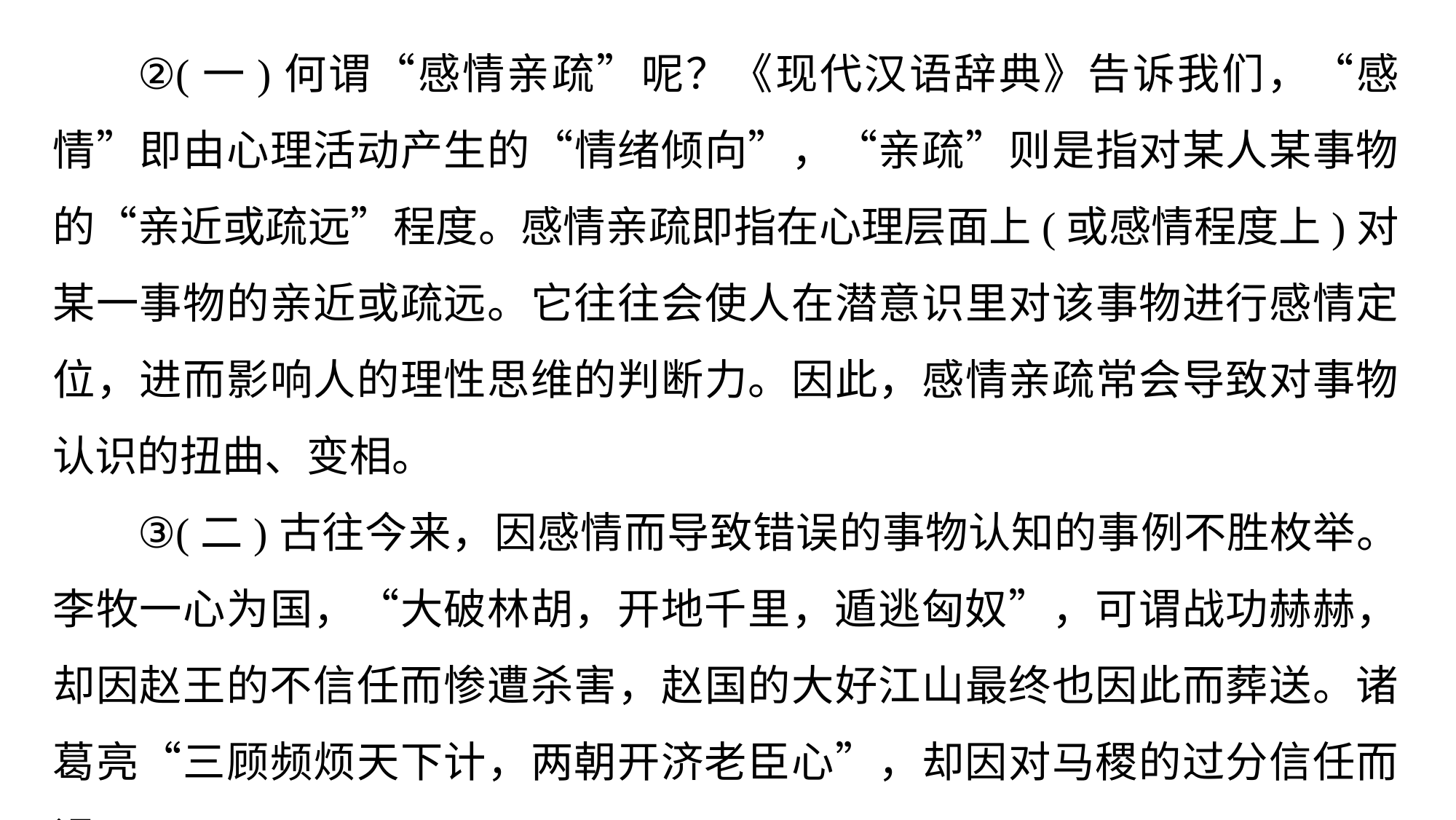

②(一)何谓“感情亲疏”呢？《现代汉语辞典》告诉我们，“感情”即由心理活动产生的“情绪倾向”，“亲疏”则是指对某人某事物的“亲近或疏远”程度。感情亲疏即指在心理层面上(或感情程度上)对某一事物的亲近或疏远。它往往会使人在潜意识里对该事物进行感情定位，进而影响人的理性思维的判断力。因此，感情亲疏常会导致对事物认识的扭曲、变相。
③(二)古往今来，因感情而导致错误的事物认知的事例不胜枚举。李牧一心为国，“大破林胡，开地千里，遁逃匈奴”，可谓战功赫赫，却因赵王的不信任而惨遭杀害，赵国的大好江山最终也因此而葬送。诸葛亮“三顾频烦天下计，两朝开济老臣心”，却因对马稷的过分信任而误